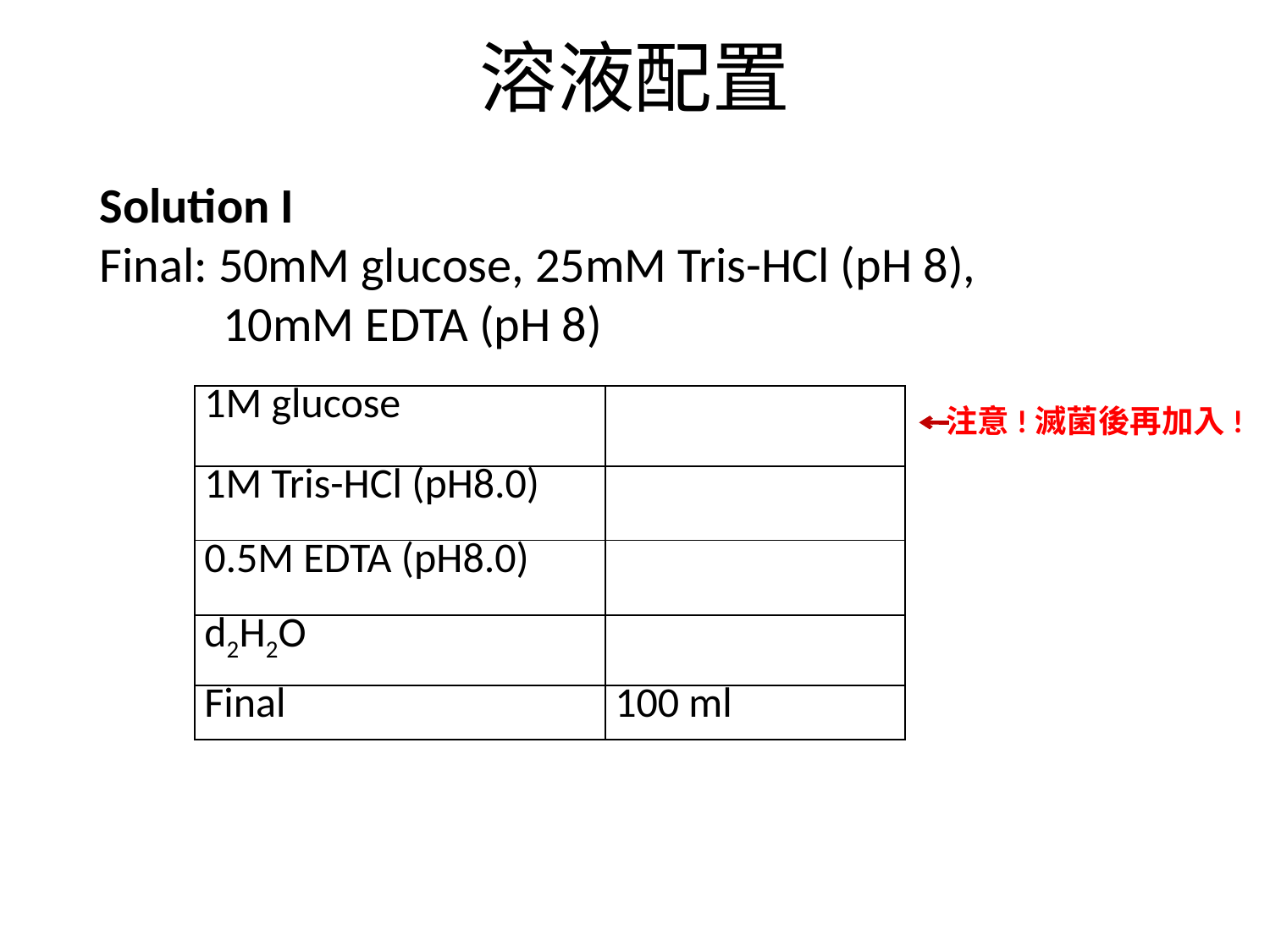

# 溶液配置
Solution I
Final: 50mM glucose, 25mM Tris-HCl (pH 8),
           10mM EDTA (pH 8)
| 1M glucose |  |
| --- | --- |
| 1M Tris-HCl (pH8.0) |  |
| 0.5M EDTA (pH8.0) |  |
| d2H2O |  |
| Final | 100 ml |
注意!滅菌後再加入!